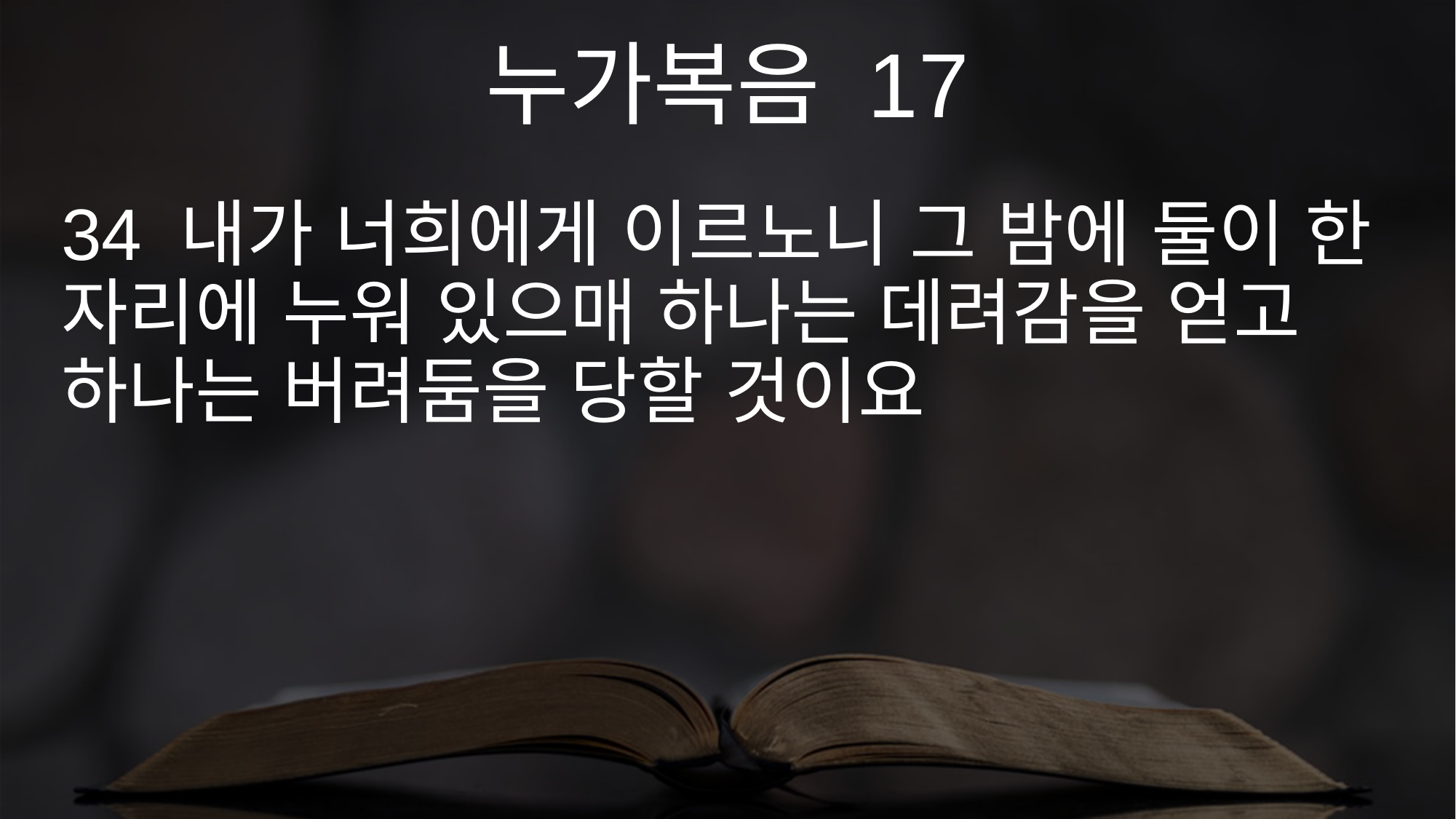

누가복음 17
34 내가 너희에게 이르노니 그 밤에 둘이 한 자리에 누워 있으매 하나는 데려감을 얻고 하나는 버려둠을 당할 것이요